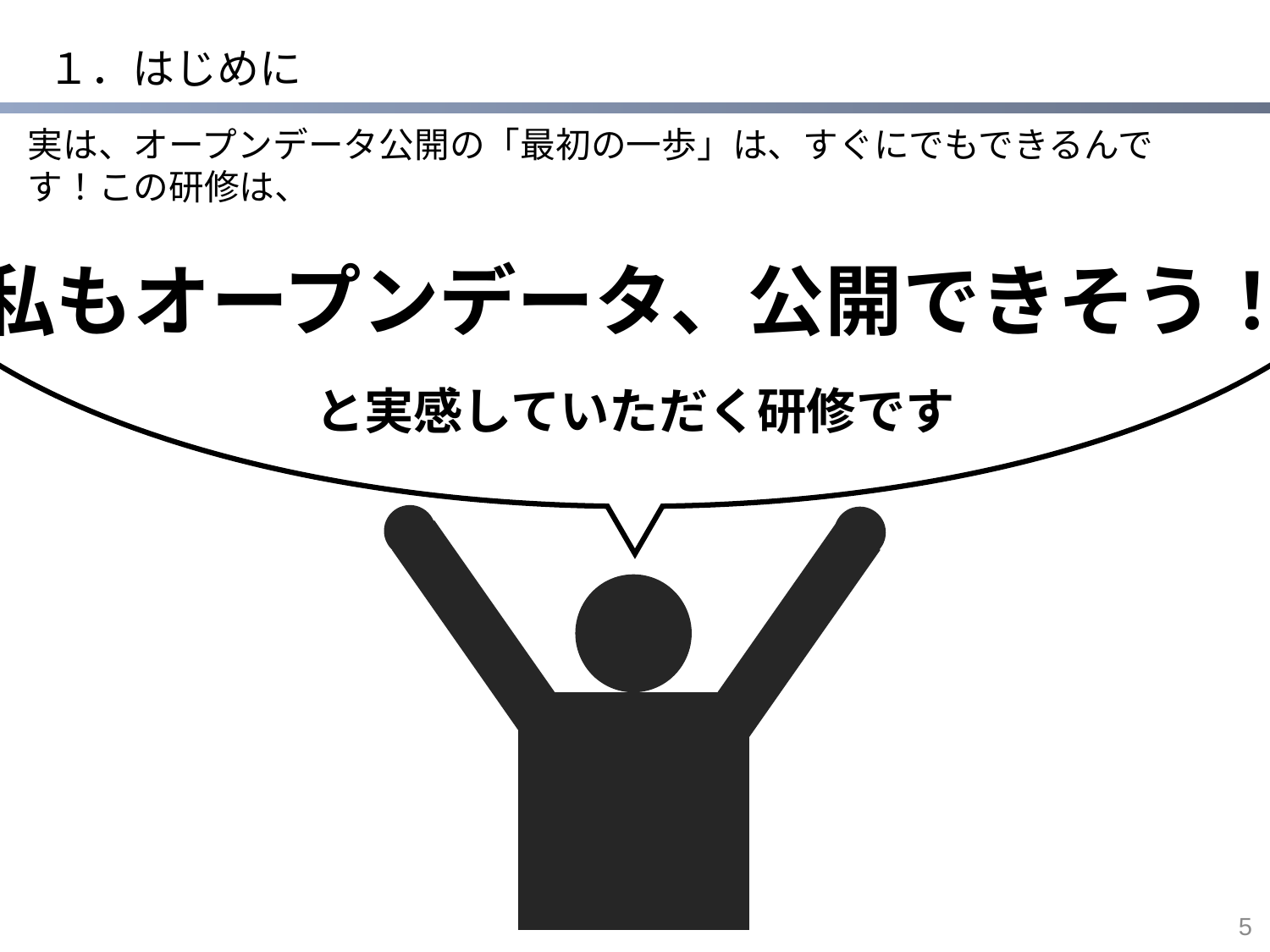

# １．はじめに
実は、オープンデータ公開の「最初の一歩」は、すぐにでもできるんです！この研修は、
私もオープンデータ、公開できそう！

と実感していただく研修です

5